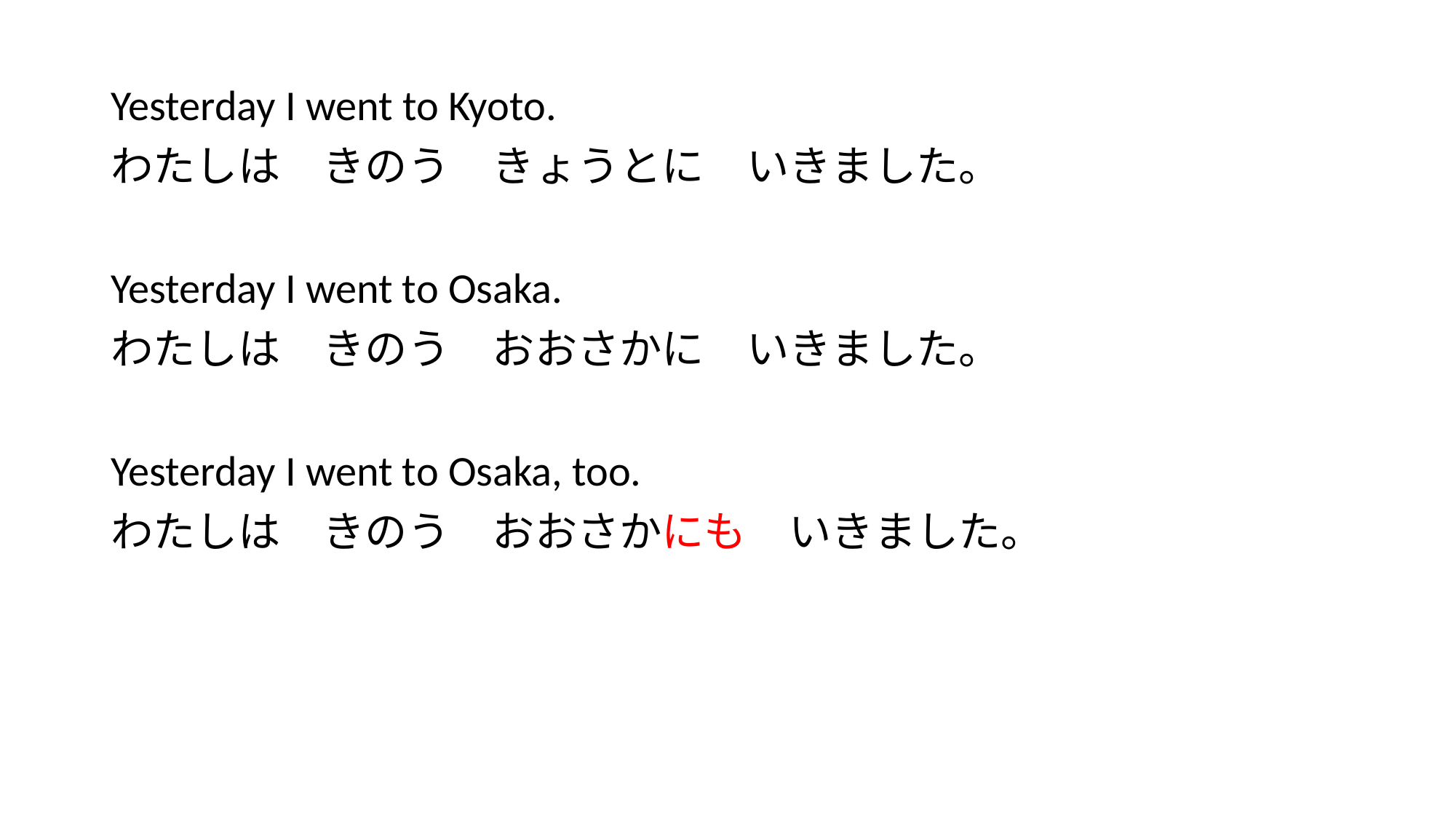

#
Yesterday I went to Kyoto.
わたしは　きのう　きょうとに　いきました。

Yesterday I went to Osaka.
わたしは　きのう　おおさかに　いきました。

Yesterday I went to Osaka, too.
わたしは　きのう　おおさかにも　いきました。